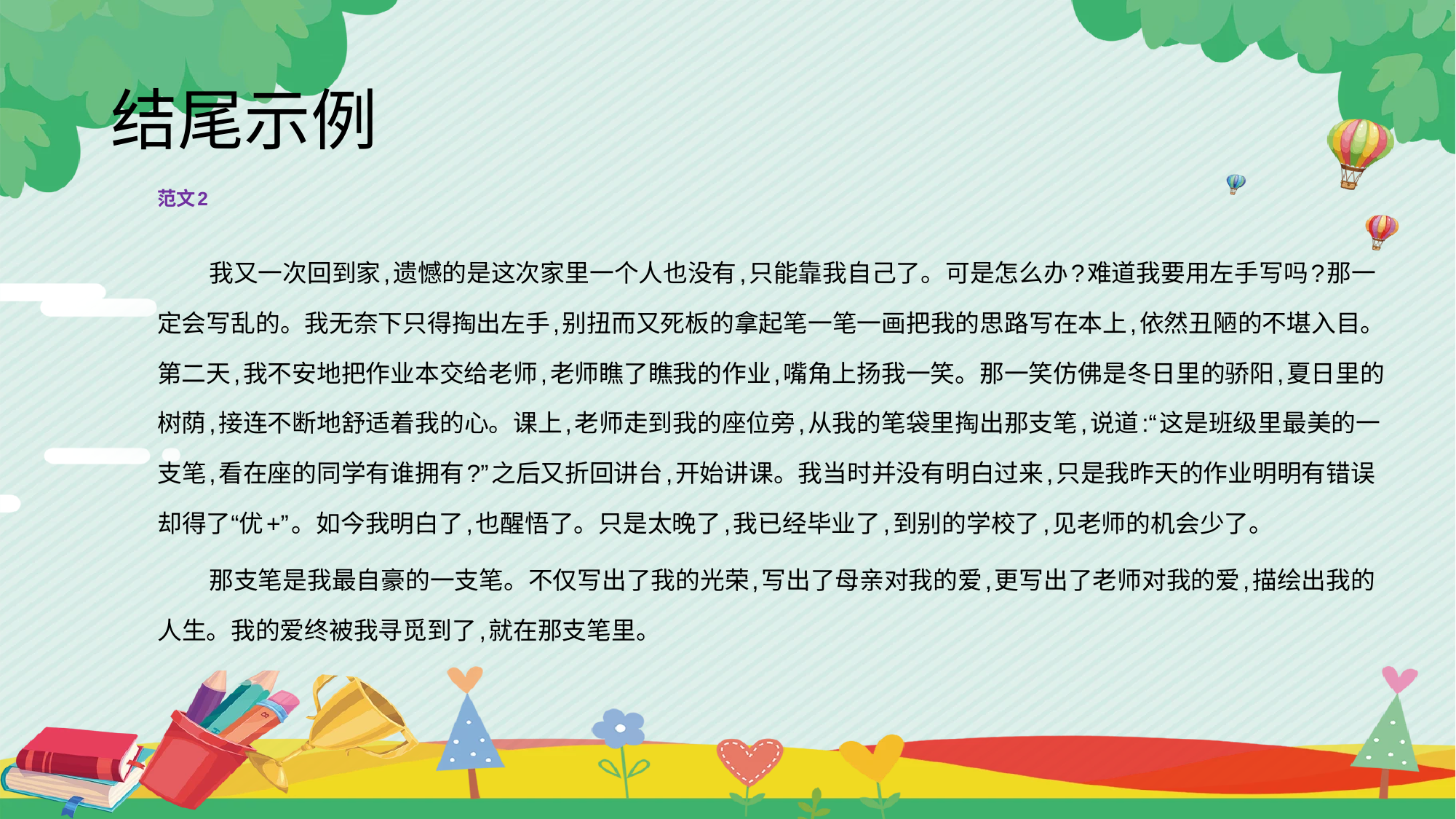

# 结尾示例
范文2
我又一次回到家,遗憾的是这次家里一个人也没有,只能靠我自己了。可是怎么办?难道我要用左手写吗?那一定会写乱的。我无奈下只得掏出左手,别扭而又死板的拿起笔一笔一画把我的思路写在本上,依然丑陋的不堪入目。第二天,我不安地把作业本交给老师,老师瞧了瞧我的作业,嘴角上扬我一笑。那一笑仿佛是冬日里的骄阳,夏日里的树荫,接连不断地舒适着我的心。课上,老师走到我的座位旁,从我的笔袋里掏出那支笔,说道:“这是班级里最美的一支笔,看在座的同学有谁拥有?”之后又折回讲台,开始讲课。我当时并没有明白过来,只是我昨天的作业明明有错误却得了“优+”。如今我明白了,也醒悟了。只是太晚了,我已经毕业了,到别的学校了,见老师的机会少了。
那支笔是我最自豪的一支笔。不仅写出了我的光荣,写出了母亲对我的爱,更写出了老师对我的爱,描绘出我的人生。我的爱终被我寻觅到了,就在那支笔里。